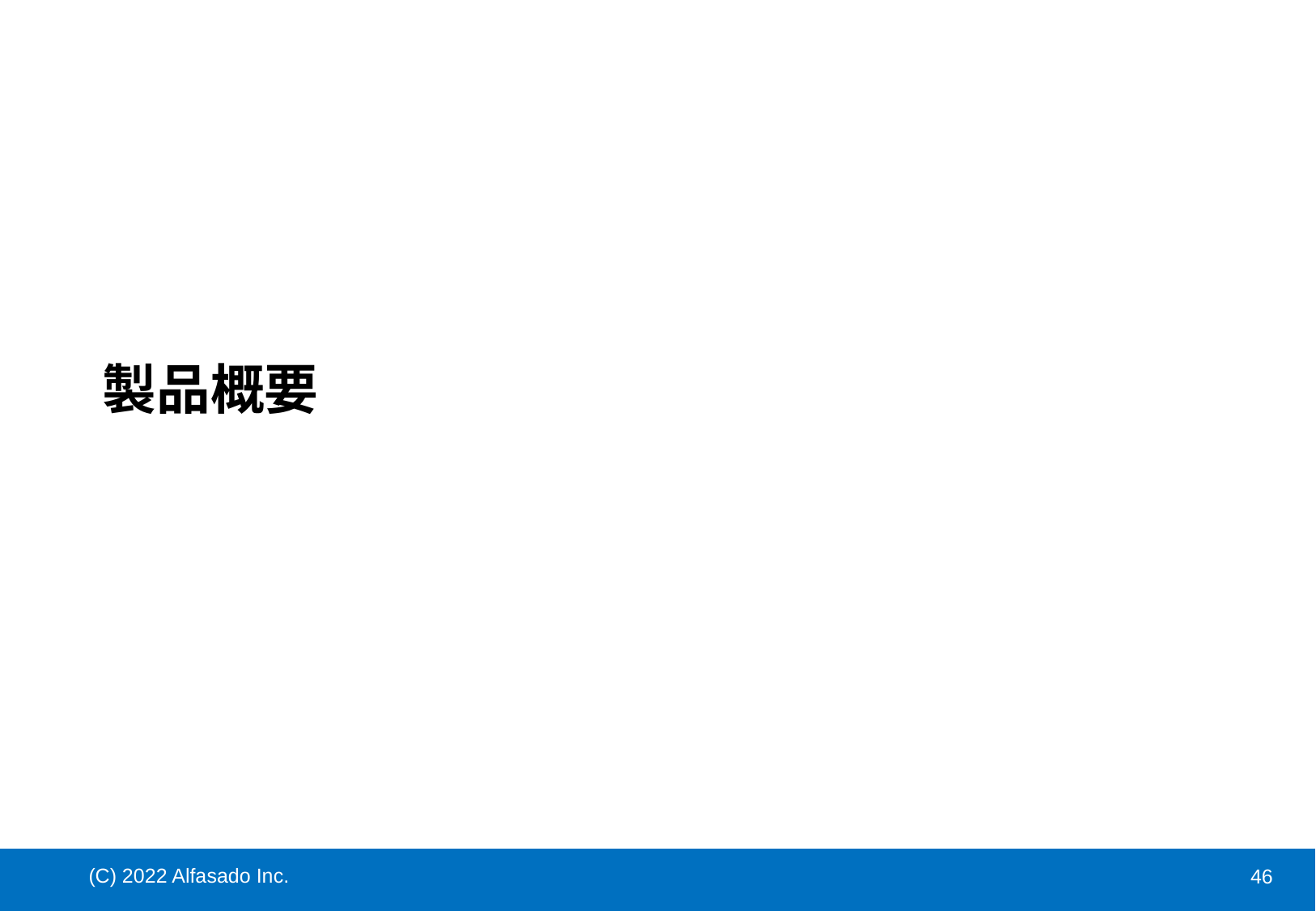

# 製品概要
(C) 2022 Alfasado Inc.
46